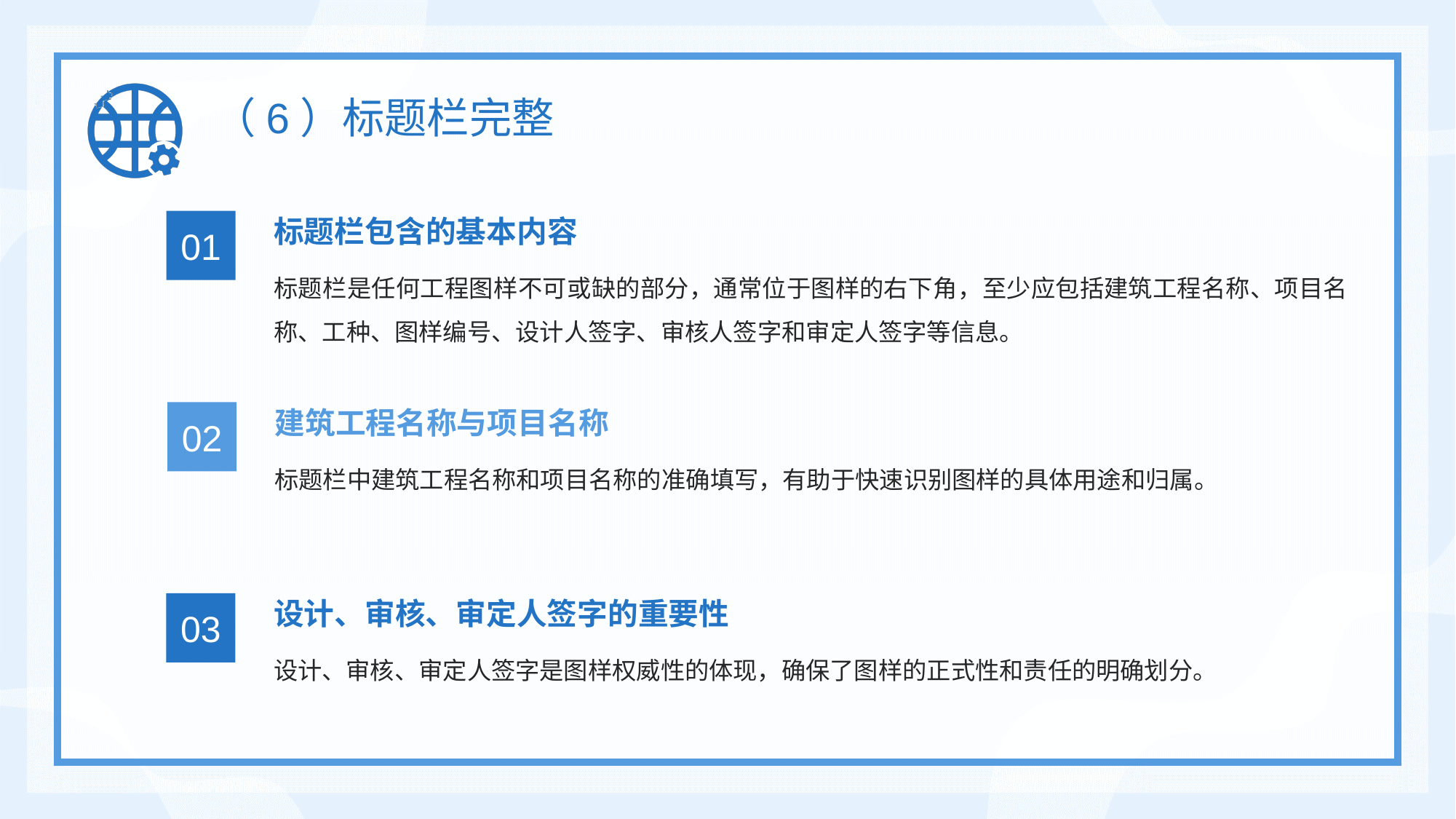

（6）标题栏完整
标题栏包含的基本内容
01
标题栏是任何工程图样不可或缺的部分，通常位于图样的右下角，至少应包括建筑工程名称、项目名称、工种、图样编号、设计人签字、审核人签字和审定人签字等信息。
建筑工程名称与项目名称
02
标题栏中建筑工程名称和项目名称的准确填写，有助于快速识别图样的具体用途和归属。
设计、审核、审定人签字的重要性
03
设计、审核、审定人签字是图样权威性的体现，确保了图样的正式性和责任的明确划分。